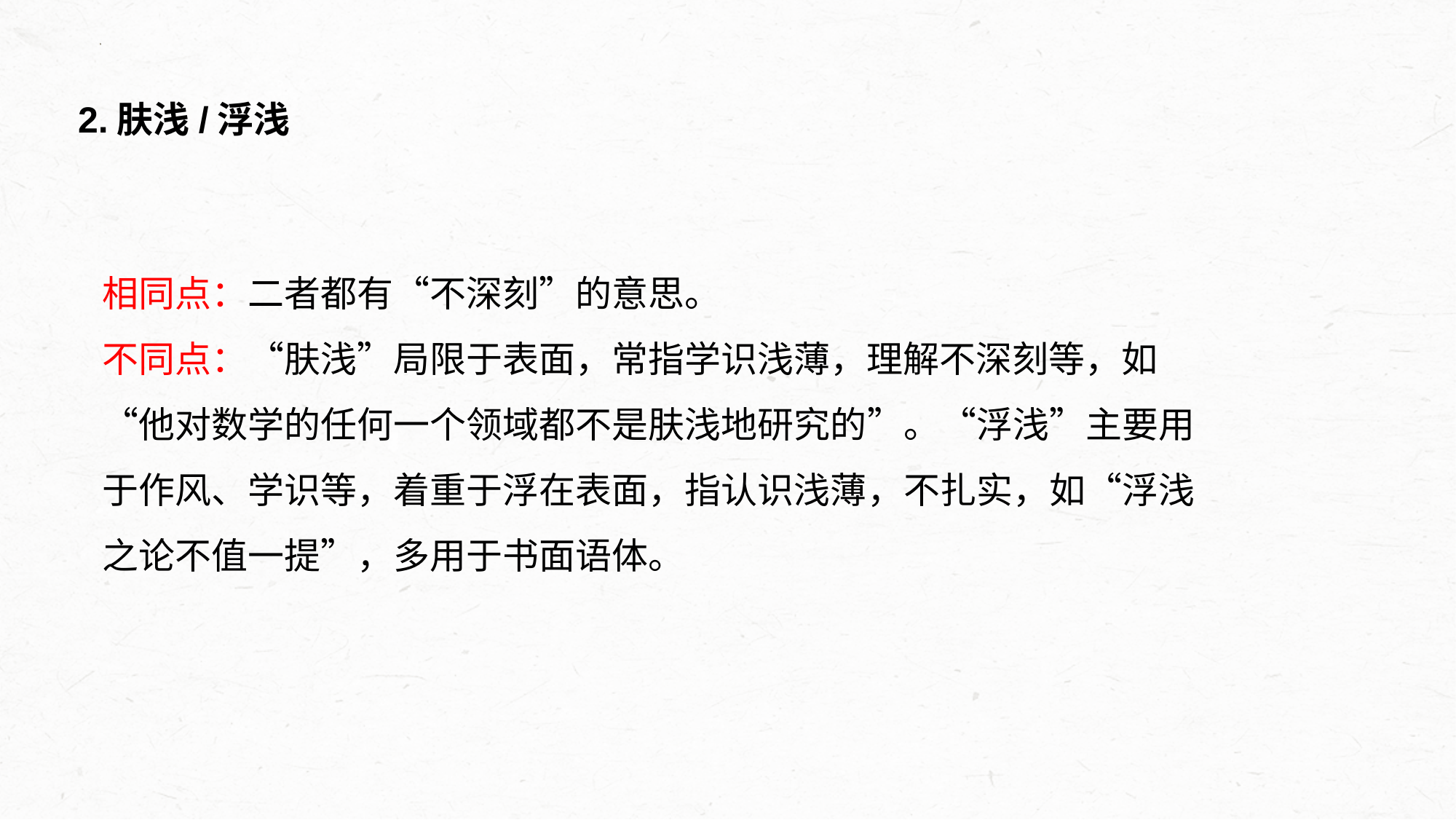

2.肤浅/浮浅
相同点：二者都有“不深刻”的意思。
不同点：“肤浅”局限于表面，常指学识浅薄，理解不深刻等，如“他对数学的任何一个领域都不是肤浅地研究的”。“浮浅”主要用于作风、学识等，着重于浮在表面，指认识浅薄，不扎实，如“浮浅之论不值一提”，多用于书面语体。